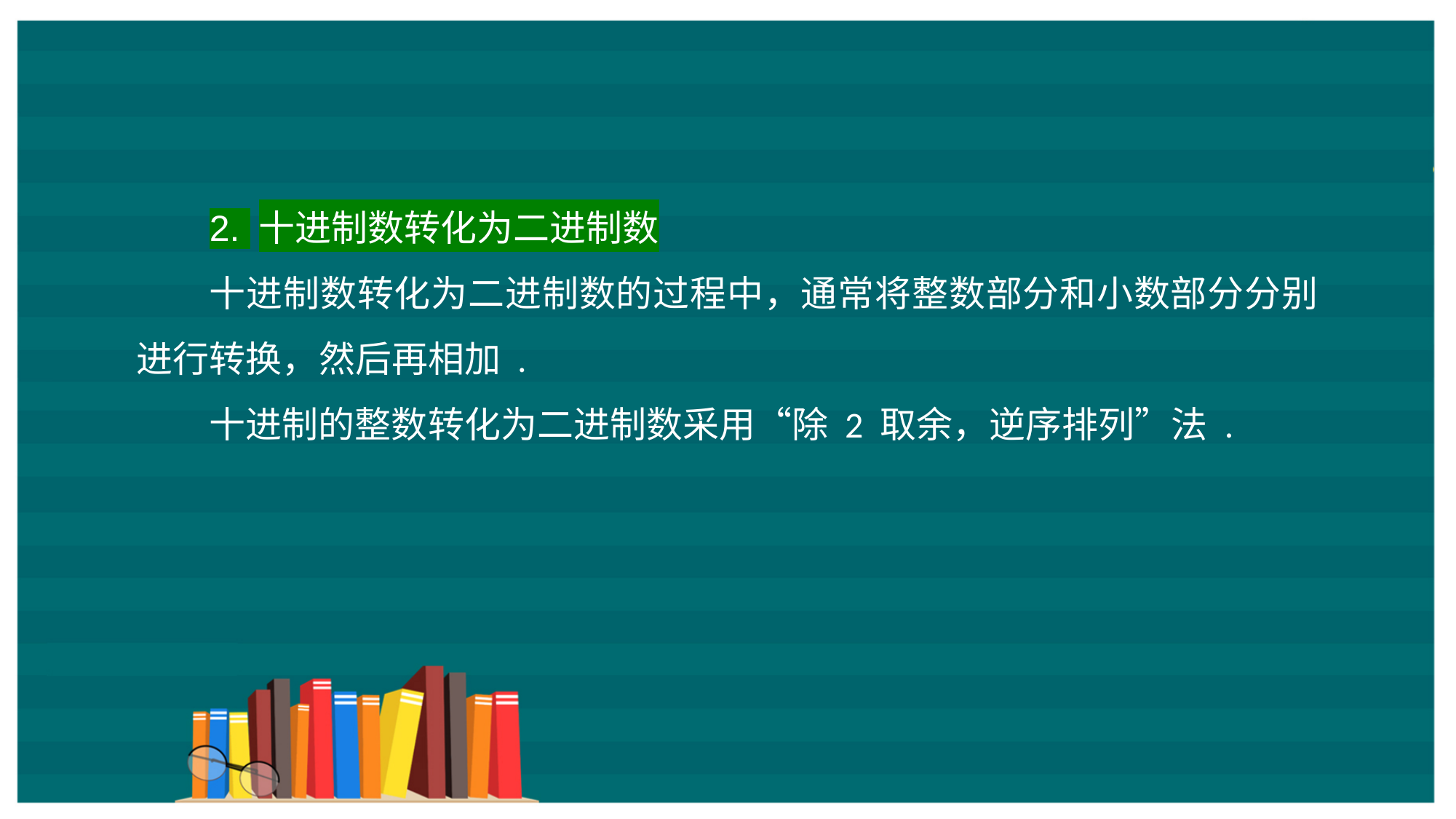

2. 十进制数转化为二进制数
十进制数转化为二进制数的过程中，通常将整数部分和小数部分分别进行转换，然后再相加 .
十进制的整数转化为二进制数采用“除 2 取余，逆序排列”法 .